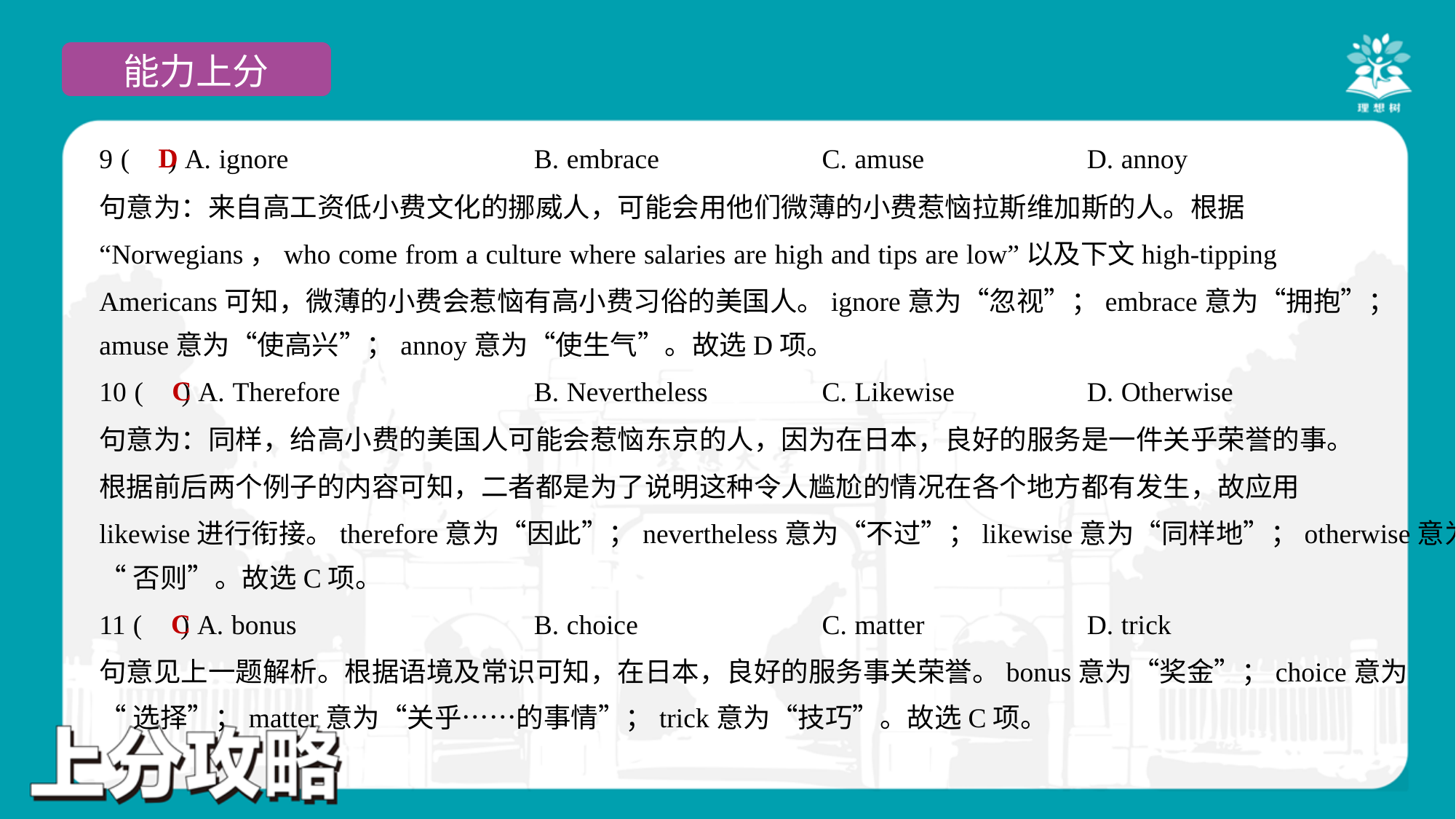

D
9 (     ) A. ignore	B. embrace	C. amuse	D. annoy
句意为：来自高工资低小费文化的挪威人，可能会用他们微薄的小费惹恼拉斯维加斯的人。根据
“Norwegians，who come from a culture where salaries are high and tips are low”以及下文high-tipping
Americans可知，微薄的小费会惹恼有高小费习俗的美国人。ignore意为“忽视”；embrace意为“拥抱”；
amuse意为“使高兴”；annoy意为“使生气”。故选D项。
C
10 (     ) A. Therefore	B. Nevertheless	C. Likewise	D. Otherwise
句意为：同样，给高小费的美国人可能会惹恼东京的人，因为在日本，良好的服务是一件关乎荣誉的事。
根据前后两个例子的内容可知，二者都是为了说明这种令人尴尬的情况在各个地方都有发生，故应用
likewise进行衔接。therefore意为“因此”；nevertheless意为“不过”；likewise意为“同样地”；otherwise意为
“否则”。故选C项。
C
11 (     ) A. bonus	B. choice	C. matter	D. trick
句意见上一题解析。根据语境及常识可知，在日本，良好的服务事关荣誉。bonus意为“奖金”；choice意为
“选择”；matter意为“关乎……的事情”；trick意为“技巧”。故选C项。